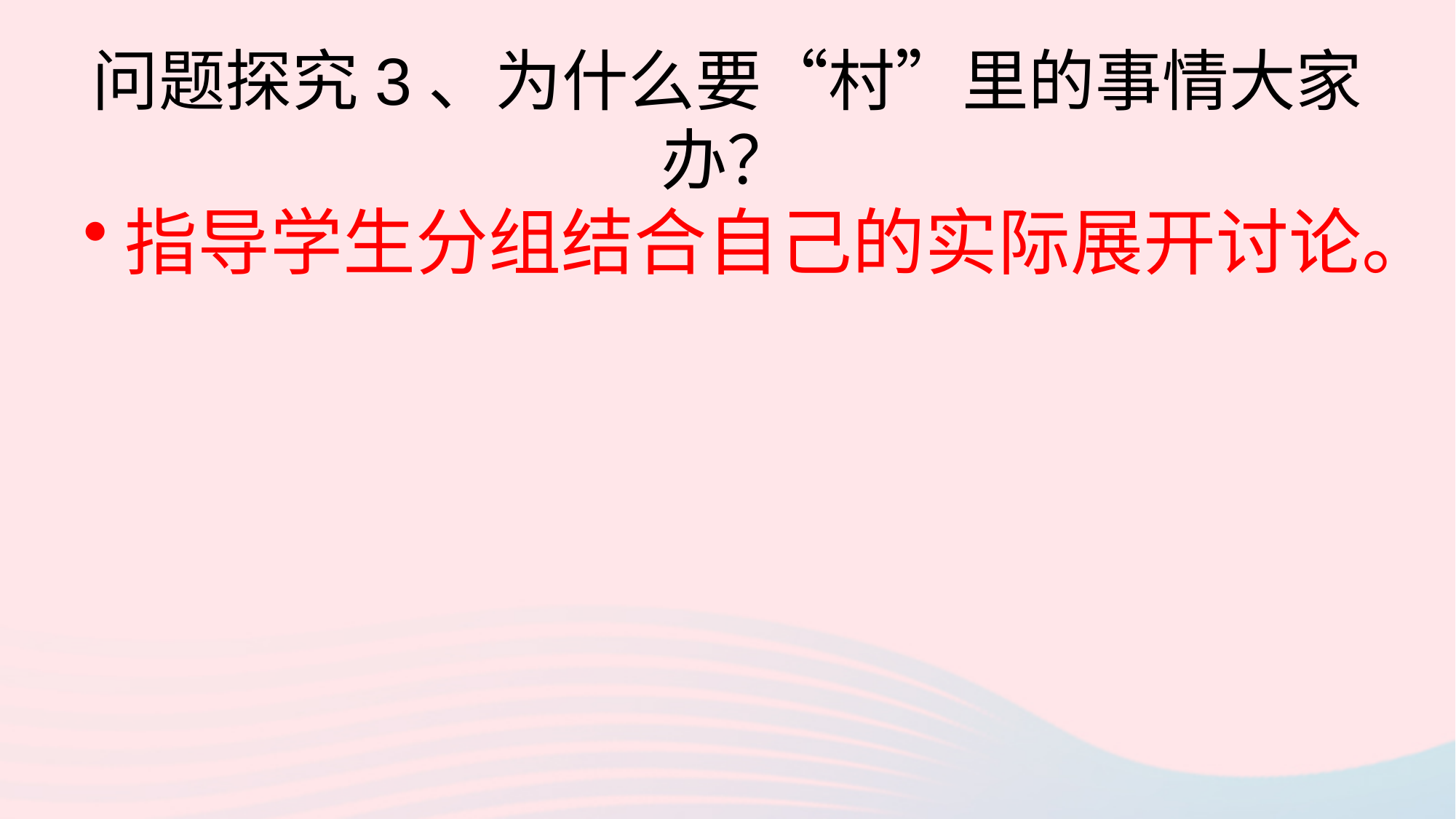

# 问题探究3、为什么要“村”里的事情大家办？
指导学生分组结合自己的实际展开讨论。